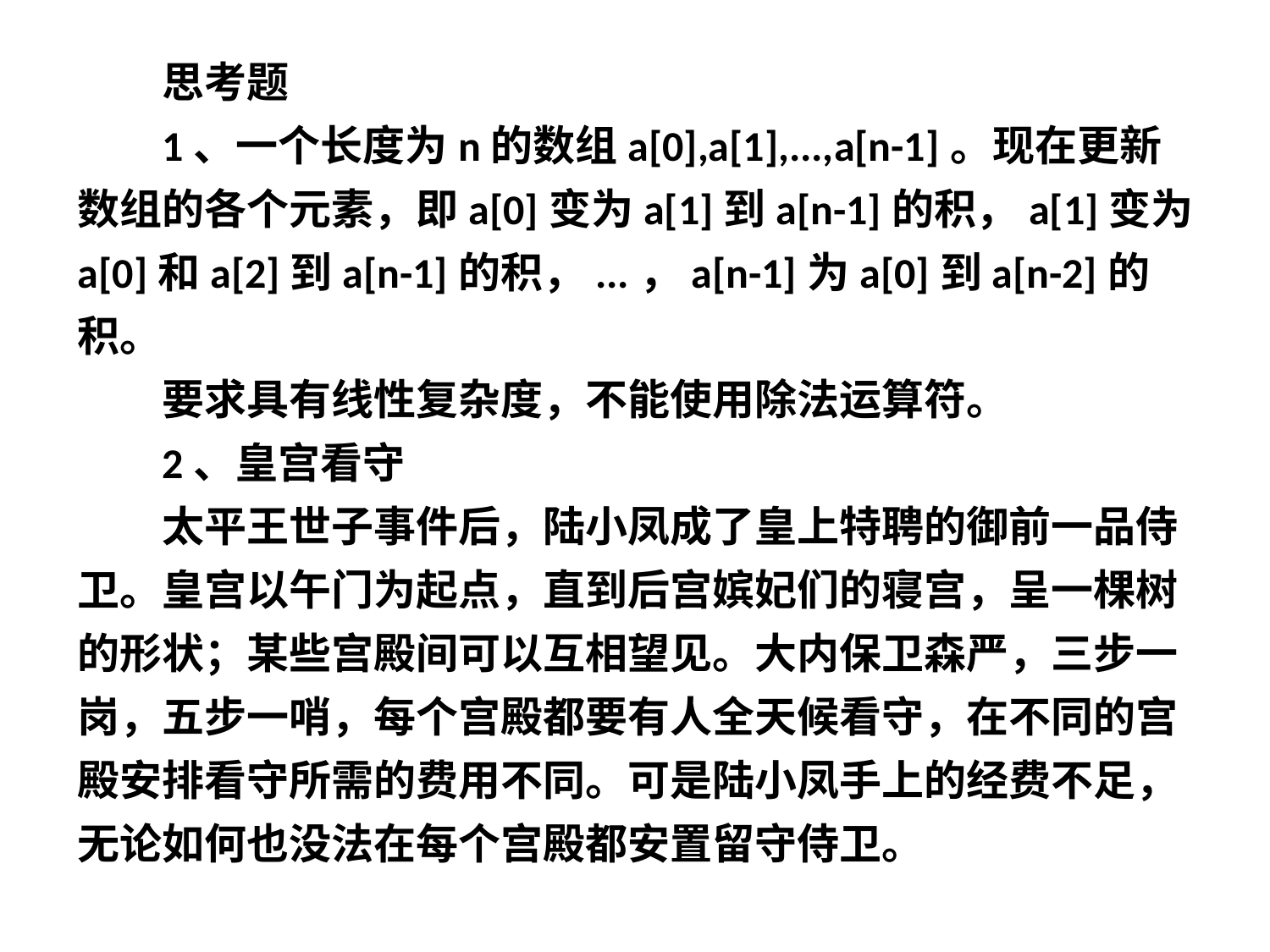

思考题
1、一个长度为n的数组a[0],a[1],...,a[n-1]。现在更新数组的各个元素，即a[0]变为a[1]到a[n-1]的积，a[1]变为a[0]和a[2]到a[n-1]的积，...，a[n-1]为a[0]到a[n-2]的积。
要求具有线性复杂度，不能使用除法运算符。
2、皇宫看守
太平王世子事件后，陆小凤成了皇上特聘的御前一品侍卫。皇宫以午门为起点，直到后宫嫔妃们的寝宫，呈一棵树的形状；某些宫殿间可以互相望见。大内保卫森严，三步一岗，五步一哨，每个宫殿都要有人全天候看守，在不同的宫殿安排看守所需的费用不同。可是陆小凤手上的经费不足，无论如何也没法在每个宫殿都安置留守侍卫。